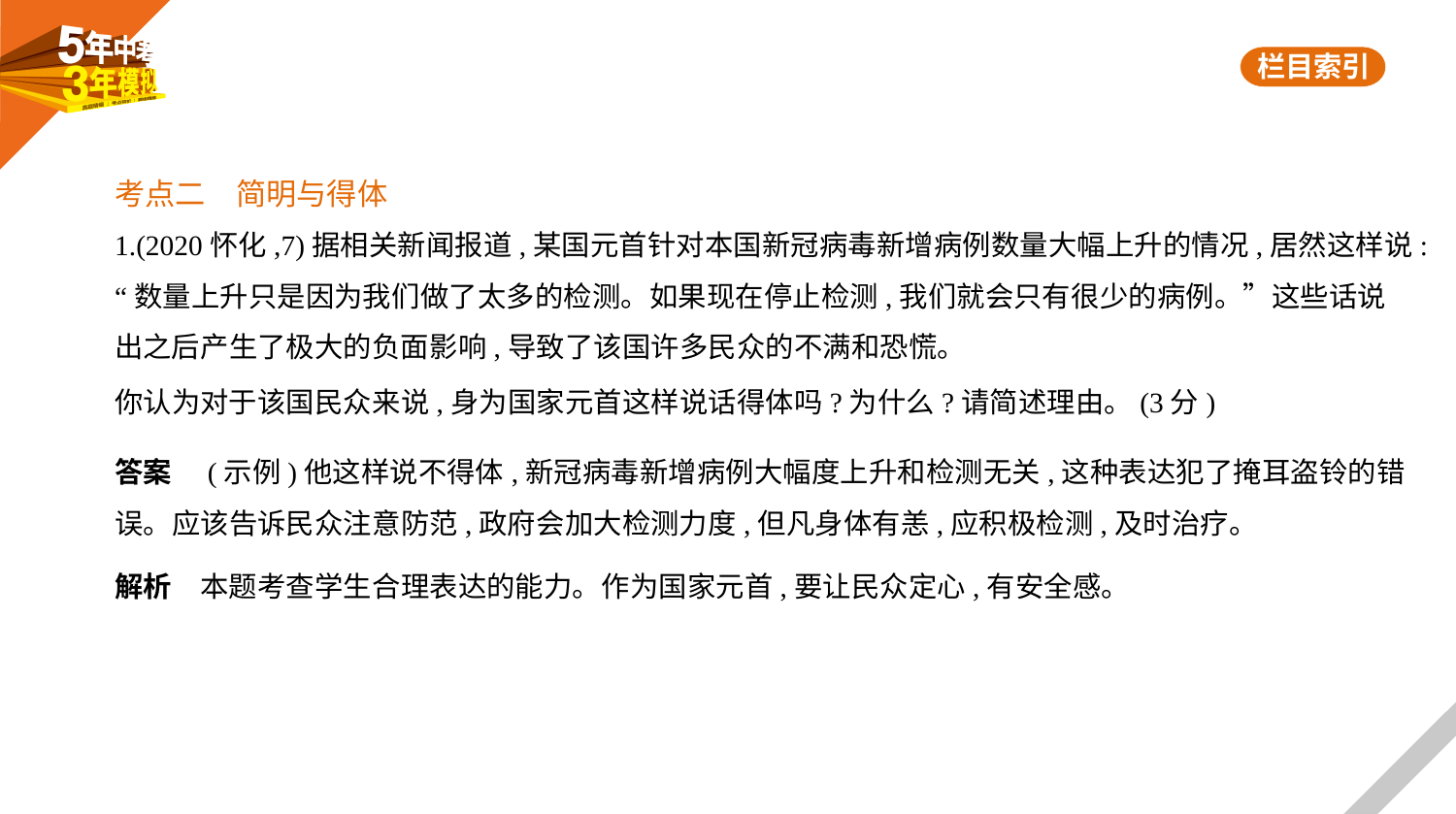

考点二　简明与得体
1.(2020怀化,7)据相关新闻报道,某国元首针对本国新冠病毒新增病例数量大幅上升的情况,居然这样说:
“数量上升只是因为我们做了太多的检测。如果现在停止检测,我们就会只有很少的病例。”这些话说
出之后产生了极大的负面影响,导致了该国许多民众的不满和恐慌。
你认为对于该国民众来说,身为国家元首这样说话得体吗?为什么?请简述理由。(3分)
答案　(示例)他这样说不得体,新冠病毒新增病例大幅度上升和检测无关,这种表达犯了掩耳盗铃的错
误。应该告诉民众注意防范,政府会加大检测力度,但凡身体有恙,应积极检测,及时治疗。
解析　本题考查学生合理表达的能力。作为国家元首,要让民众定心,有安全感。